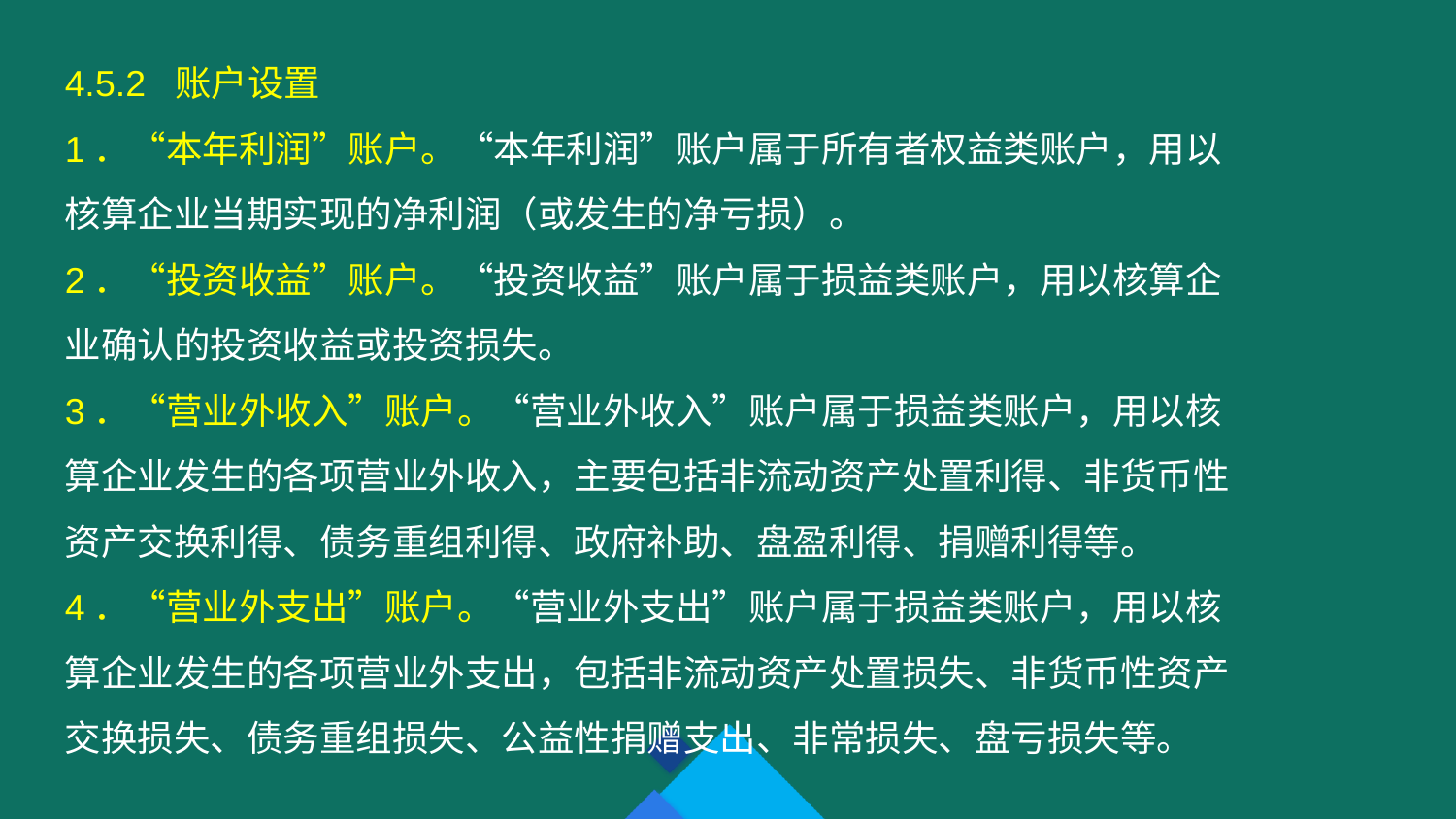

4.5.2  账户设置
1．“本年利润”账户。“本年利润”账户属于所有者权益类账户，用以核算企业当期实现的净利润（或发生的净亏损）。
2．“投资收益”账户。“投资收益”账户属于损益类账户，用以核算企业确认的投资收益或投资损失。
3．“营业外收入”账户。“营业外收入”账户属于损益类账户，用以核算企业发生的各项营业外收入，主要包括非流动资产处置利得、非货币性资产交换利得、债务重组利得、政府补助、盘盈利得、捐赠利得等。
4．“营业外支出”账户。“营业外支出”账户属于损益类账户，用以核算企业发生的各项营业外支出，包括非流动资产处置损失、非货币性资产交换损失、债务重组损失、公益性捐赠支出、非常损失、盘亏损失等。